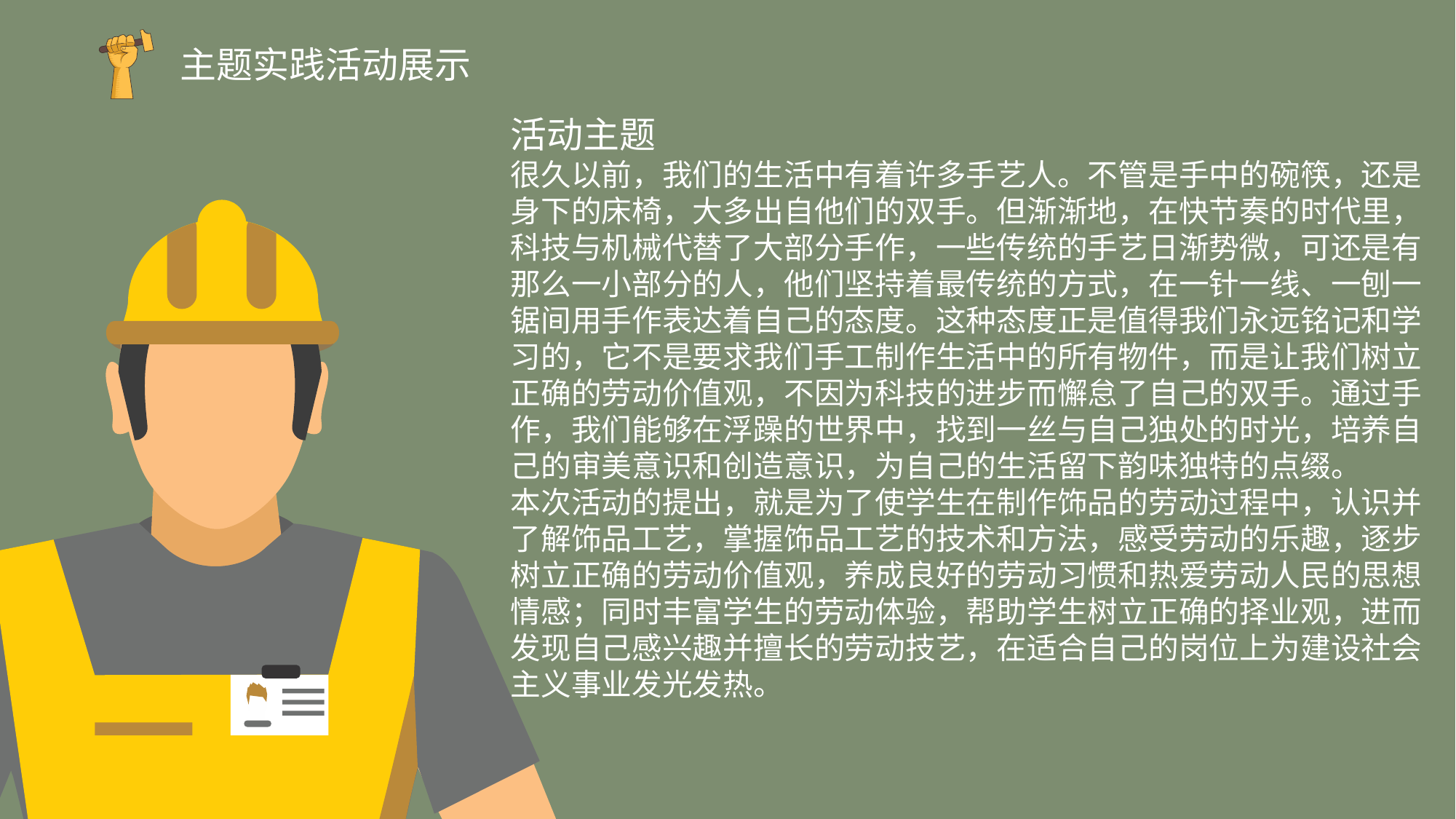

主题实践活动展示
活动主题
很久以前，我们的生活中有着许多手艺人。不管是手中的碗筷，还是身下的床椅，大多出自他们的双手。但渐渐地，在快节奏的时代里，科技与机械代替了大部分手作，一些传统的手艺日渐势微，可还是有那么一小部分的人，他们坚持着最传统的方式，在一针一线、一刨一锯间用手作表达着自己的态度。这种态度正是值得我们永远铭记和学习的，它不是要求我们手工制作生活中的所有物件，而是让我们树立正确的劳动价值观，不因为科技的进步而懈怠了自己的双手。通过手作，我们能够在浮躁的世界中，找到一丝与自己独处的时光，培养自己的审美意识和创造意识，为自己的生活留下韵味独特的点缀。
本次活动的提出，就是为了使学生在制作饰品的劳动过程中，认识并了解饰品工艺，掌握饰品工艺的技术和方法，感受劳动的乐趣，逐步树立正确的劳动价值观，养成良好的劳动习惯和热爱劳动人民的思想情感；同时丰富学生的劳动体验，帮助学生树立正确的择业观，进而发现自己感兴趣并擅长的劳动技艺，在适合自己的岗位上为建设社会主义事业发光发热。